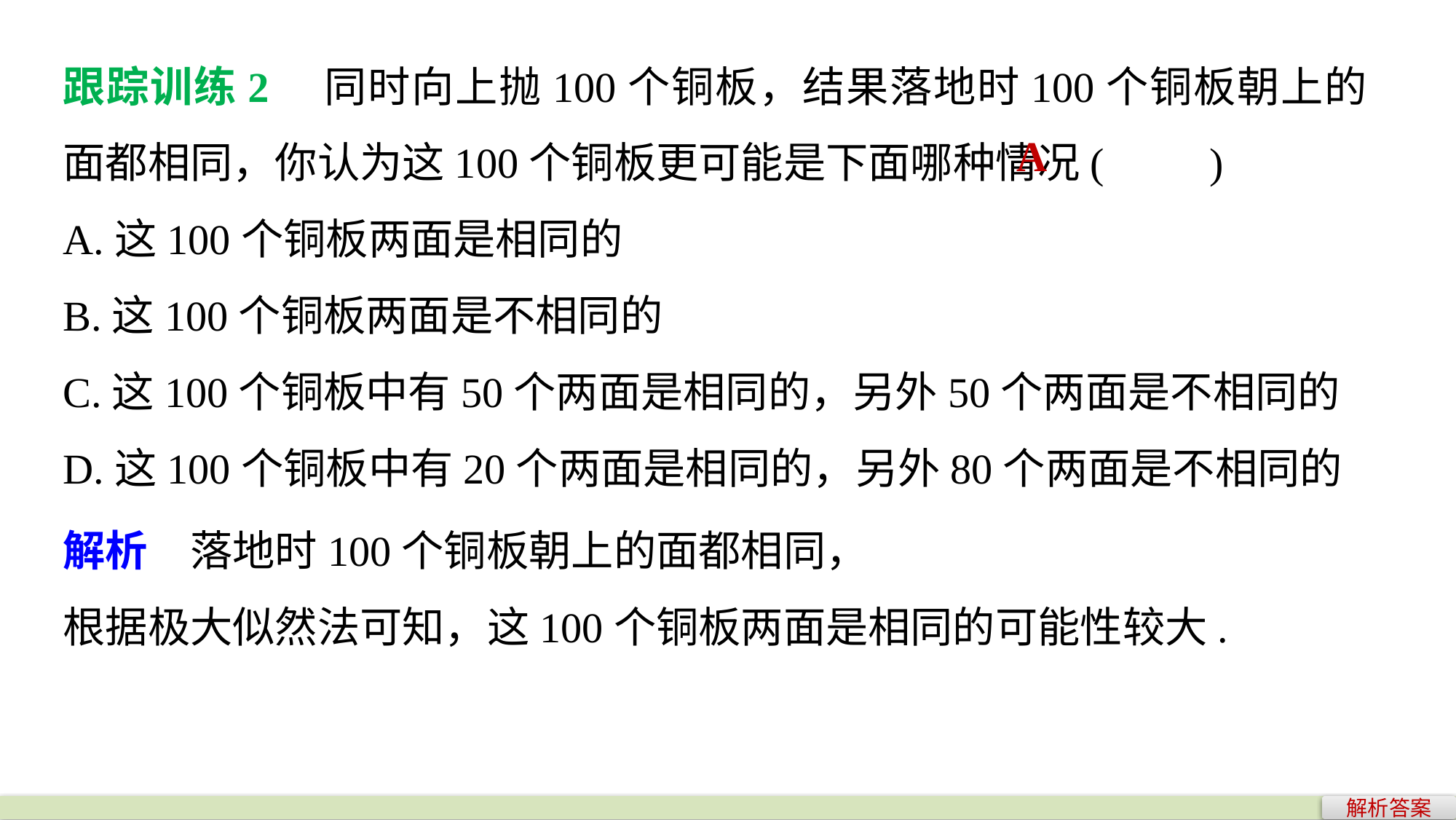

跟踪训练2　同时向上抛100个铜板，结果落地时100个铜板朝上的面都相同，你认为这100个铜板更可能是下面哪种情况(　　)
A.这100个铜板两面是相同的
B.这100个铜板两面是不相同的
C.这100个铜板中有50个两面是相同的，另外50个两面是不相同的
D.这100个铜板中有20个两面是相同的，另外80个两面是不相同的
A
解析　落地时100个铜板朝上的面都相同，
根据极大似然法可知，这100个铜板两面是相同的可能性较大.
解析答案